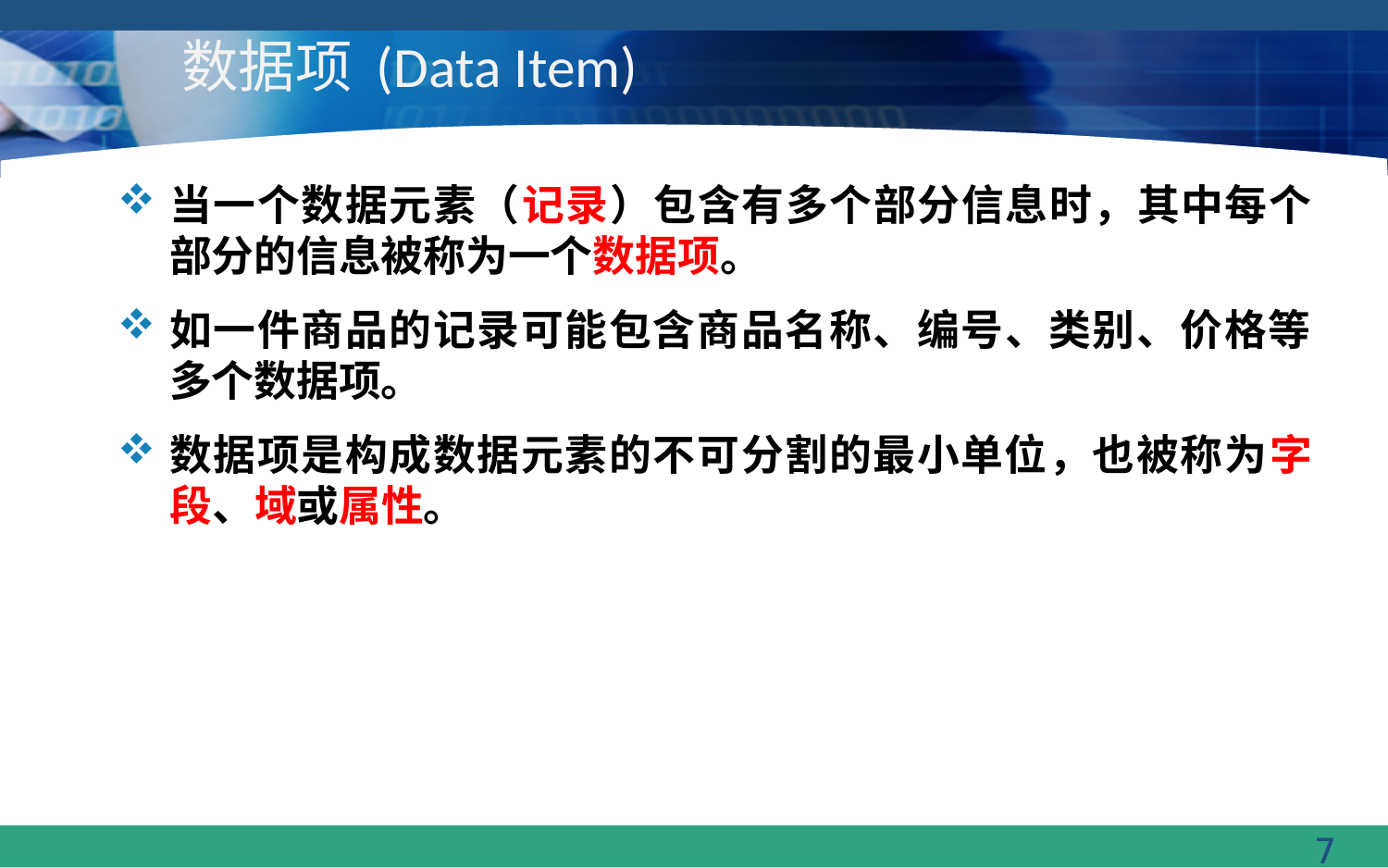

# 数据项 (Data Item)
当一个数据元素（记录）包含有多个部分信息时，其中每个部分的信息被称为一个数据项。
如一件商品的记录可能包含商品名称、编号、类别、价格等多个数据项。
数据项是构成数据元素的不可分割的最小单位，也被称为字段、域或属性。